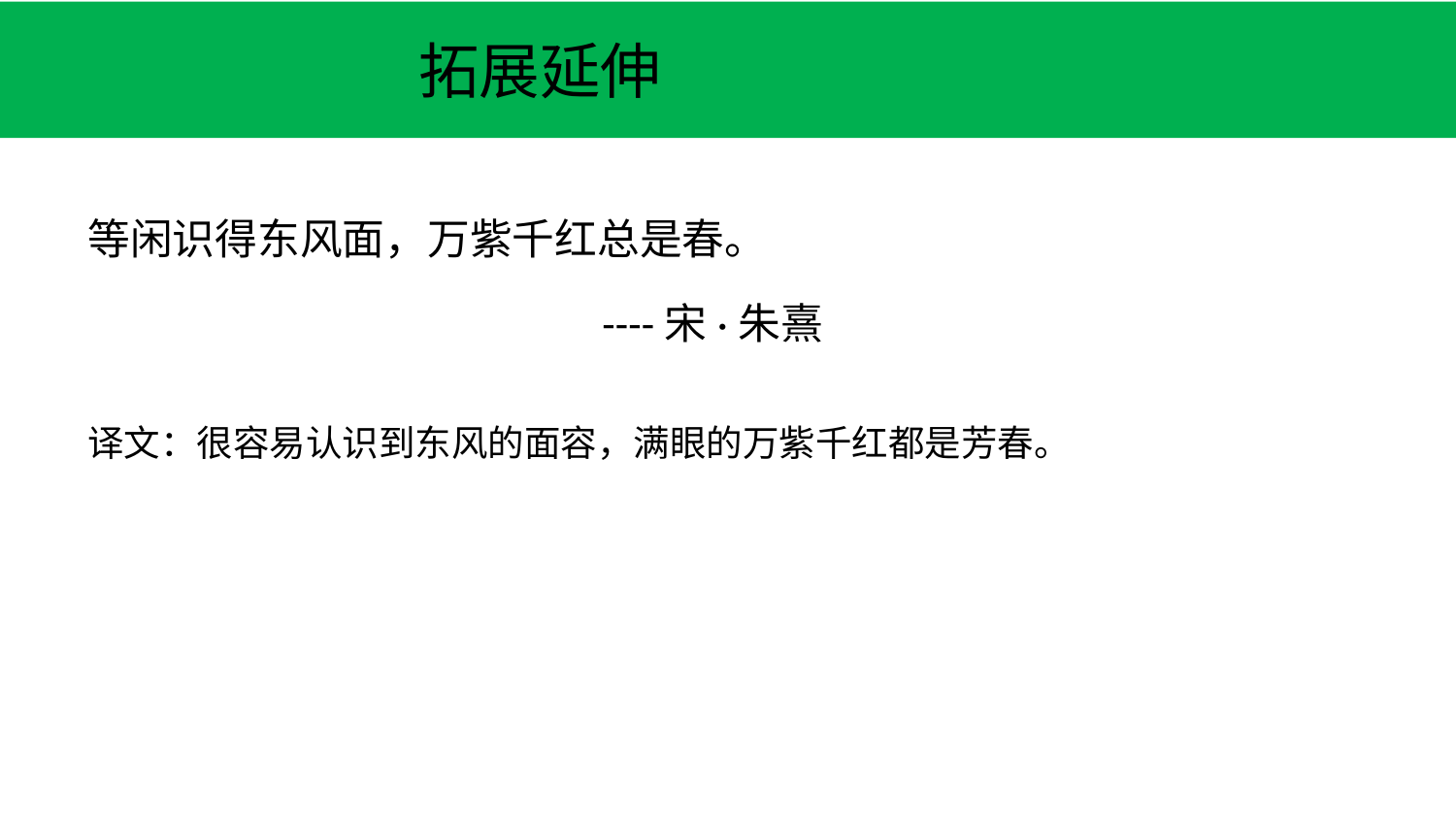

拓展延伸
等闲识得东风面，万紫千红总是春。

                                                     ----宋·朱熹
译文：很容易认识到东风的面容，满眼的万紫千红都是芳春。